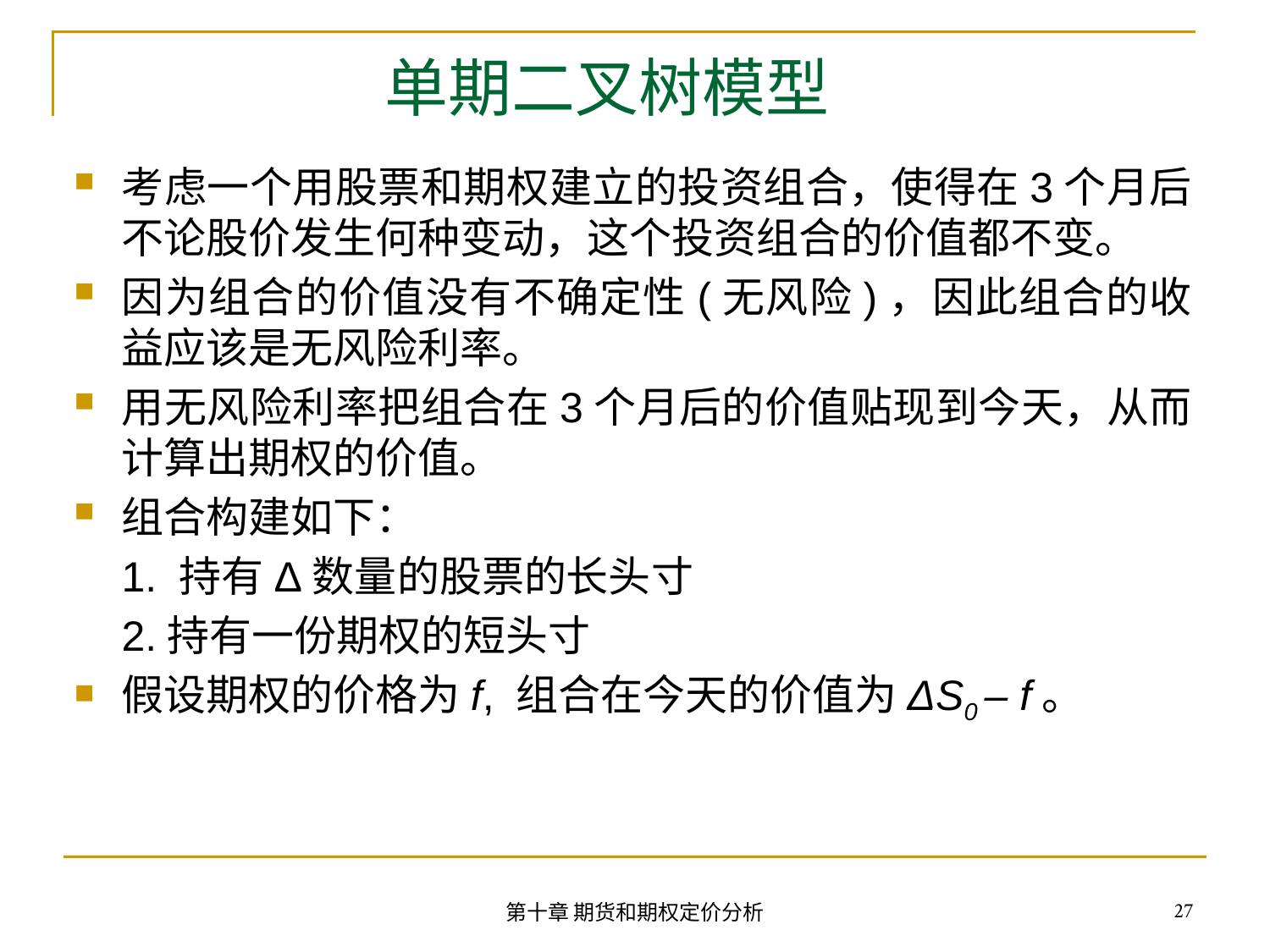

# 单期二叉树模型

考虑一个用股票和期权建立的投资组合，使得在3个月后不论股价发生何种变动，这个投资组合的价值都不变。
因为组合的价值没有不确定性(无风险)，因此组合的收益应该是无风险利率。
用无风险利率把组合在3个月后的价值贴现到今天，从而计算出期权的价值。
组合构建如下：
	1. 持有Δ数量的股票的长头寸
	2.持有一份期权的短头寸
假设期权的价格为f, 组合在今天的价值为ΔS0 – f。

27
第十章 期货和期权定价分析